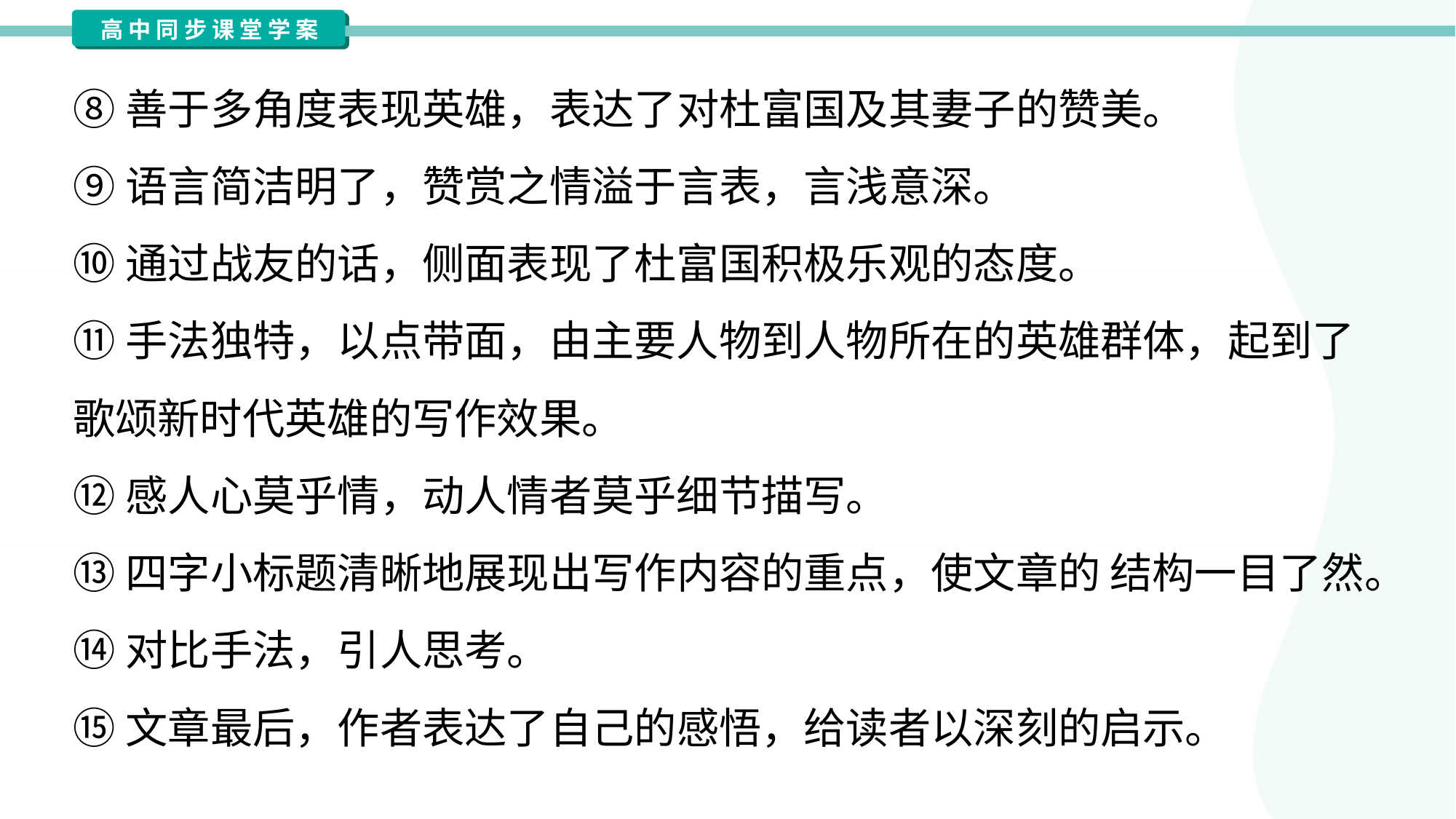

⑧善于多角度表现英雄，表达了对杜富国及其妻子的赞美。
⑨语言简洁明了，赞赏之情溢于言表，言浅意深。
⑩通过战友的话，侧面表现了杜富国积极乐观的态度。
⑪手法独特，以点带面，由主要人物到人物所在的英雄群体，起到了
歌颂新时代英雄的写作效果。
⑫感人心莫乎情，动人情者莫乎细节描写。
⑬四字小标题清晰地展现出写作内容的重点，使文章的 结构一目了然。
⑭对比手法，引人思考。
⑮文章最后，作者表达了自己的感悟，给读者以深刻的启示。